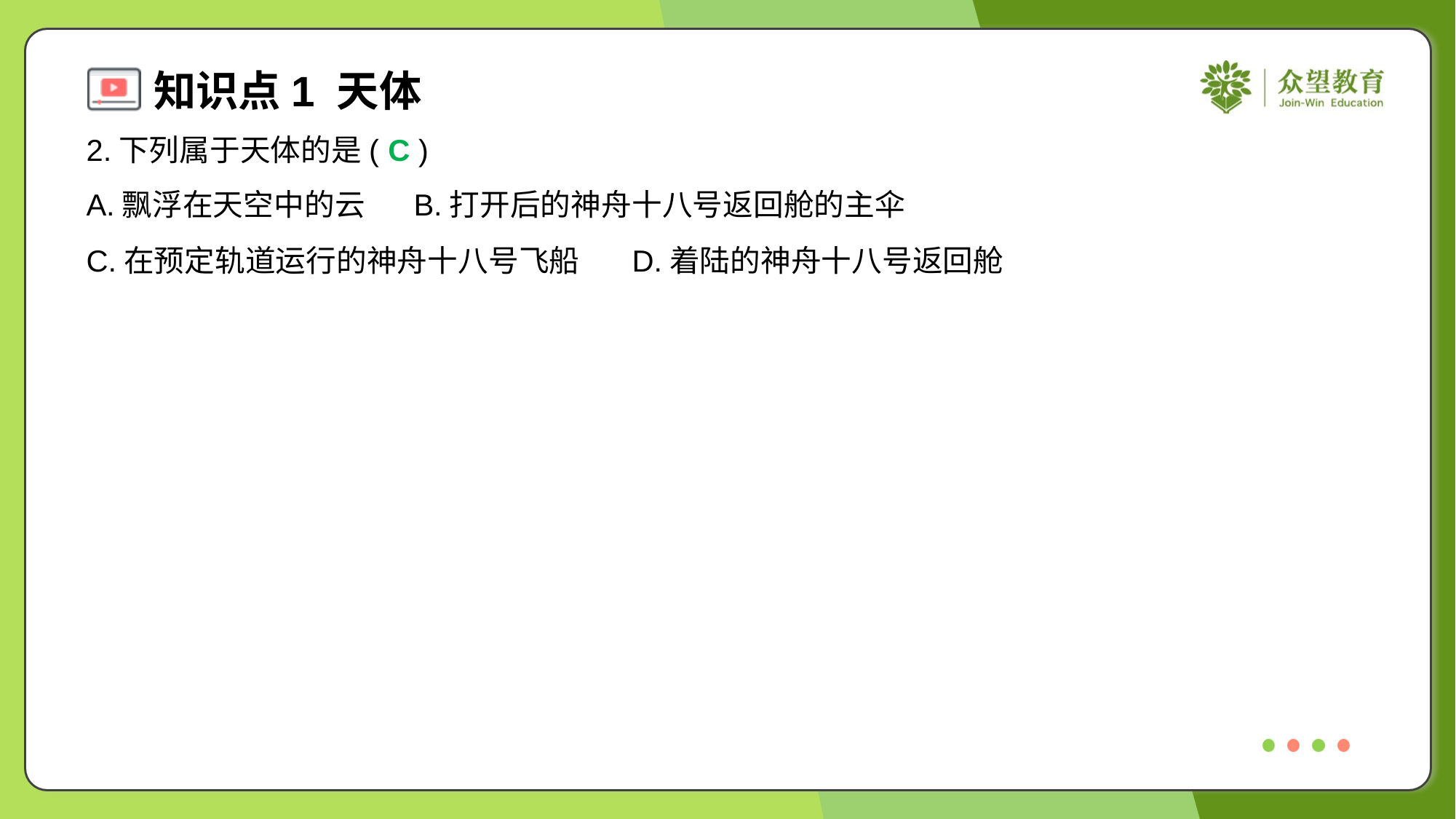

2.下列属于天体的是(     )
C
A.飘浮在天空中的云	B.打开后的神舟十八号返回舱的主伞
C.在预定轨道运行的神舟十八号飞船	D.着陆的神舟十八号返回舱